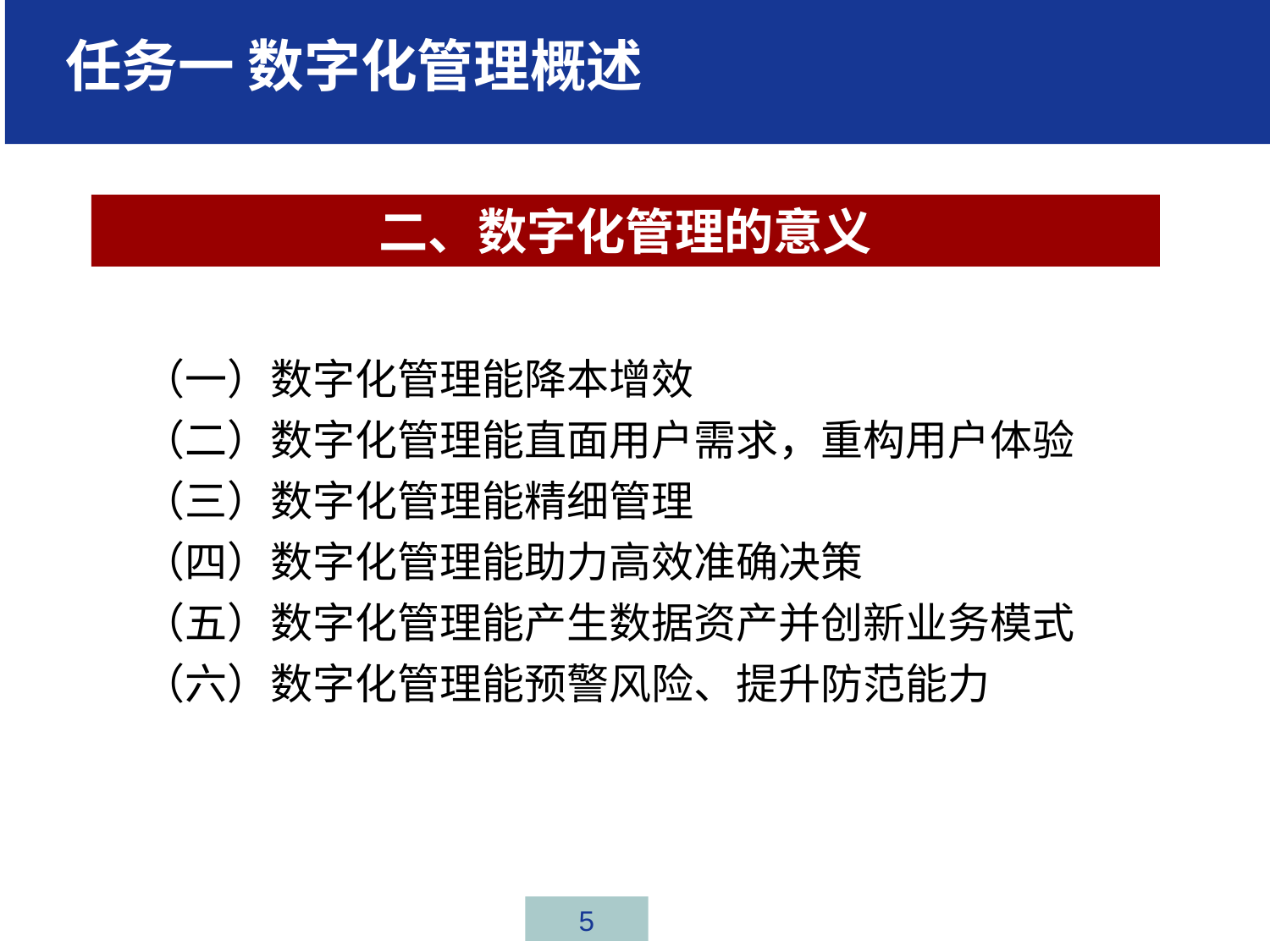

# 任务一 数字化管理概述
二、数字化管理的意义
（一）数字化管理能降本增效
（二）数字化管理能直面用户需求，重构用户体验
（三）数字化管理能精细管理
（四）数字化管理能助力高效准确决策
（五）数字化管理能产生数据资产并创新业务模式
（六）数字化管理能预警风险、提升防范能力
5